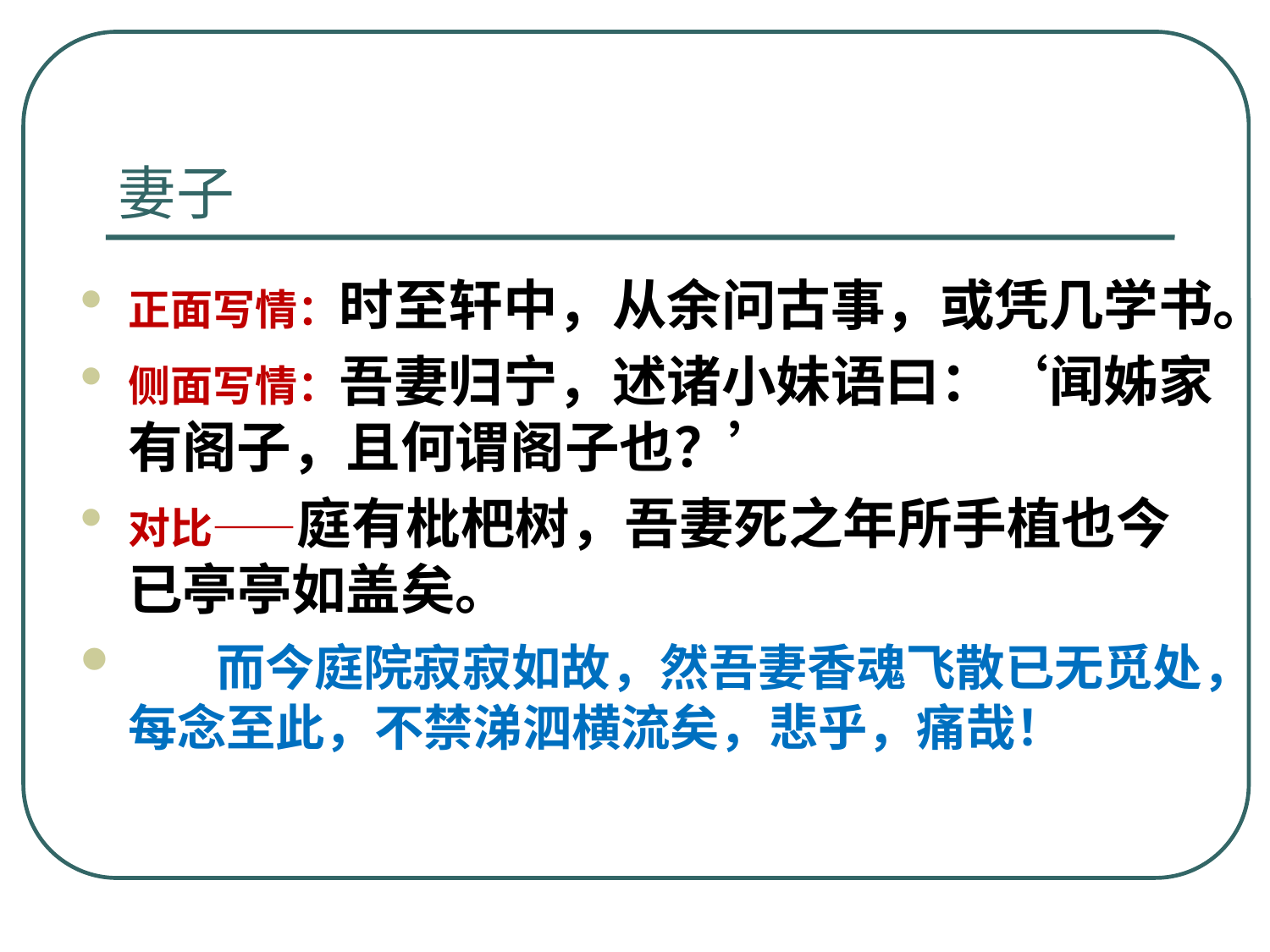

# 妻子
正面写情：时至轩中，从余问古事，或凭几学书。
侧面写情：吾妻归宁，述诸小妹语曰：‘闻姊家有阁子，且何谓阁子也？’
对比——庭有枇杷树，吾妻死之年所手植也今已亭亭如盖矣。
      而今庭院寂寂如故，然吾妻香魂飞散已无觅处，每念至此，不禁涕泗横流矣，悲乎，痛哉！